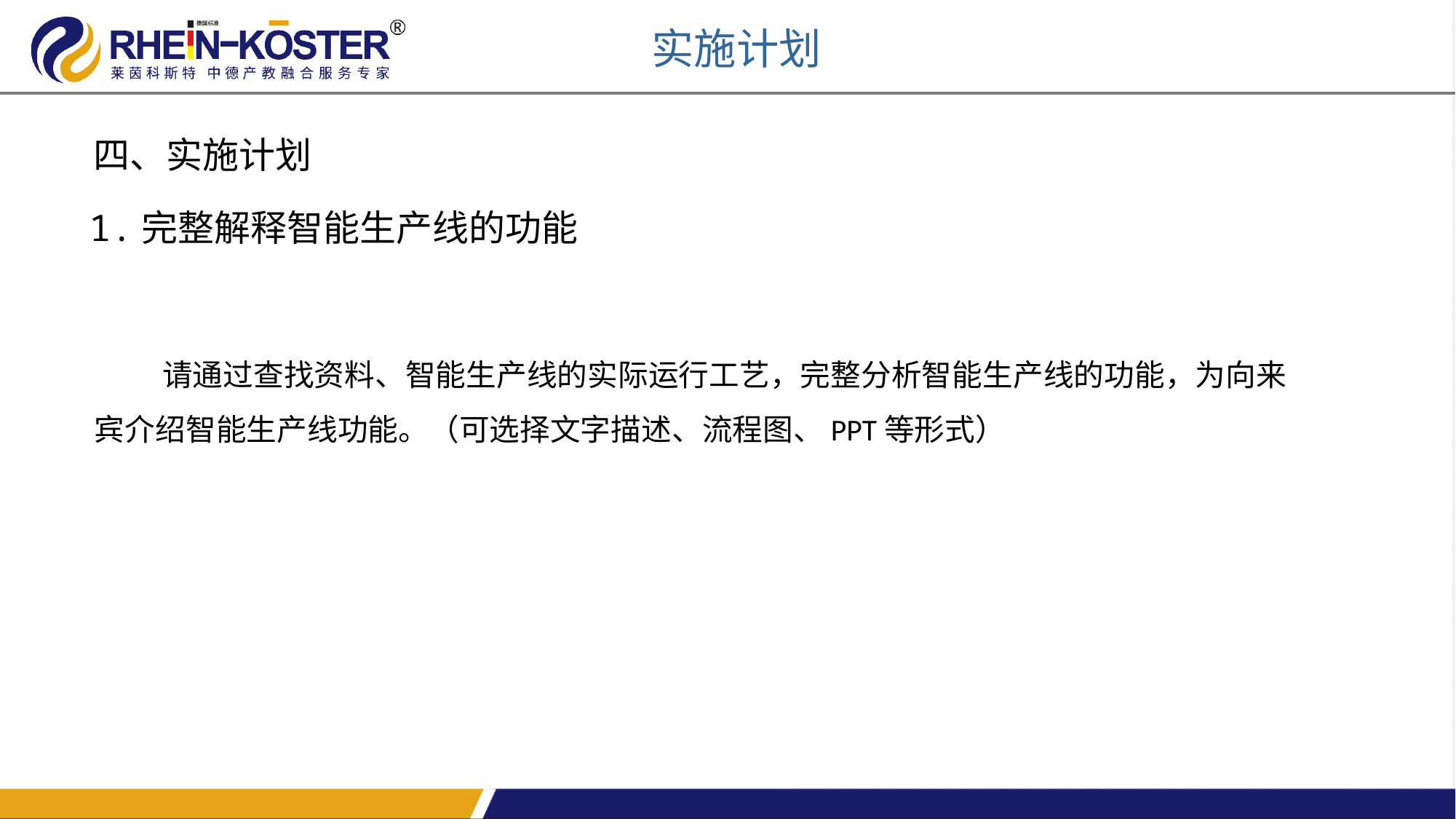

实施计划
四、实施计划
1.完整解释智能生产线的功能
         请通过查找资料、智能生产线的实际运行工艺，完整分析智能生产线的功能，为向来宾介绍智能生产线功能。（可选择文字描述、流程图、PPT等形式）